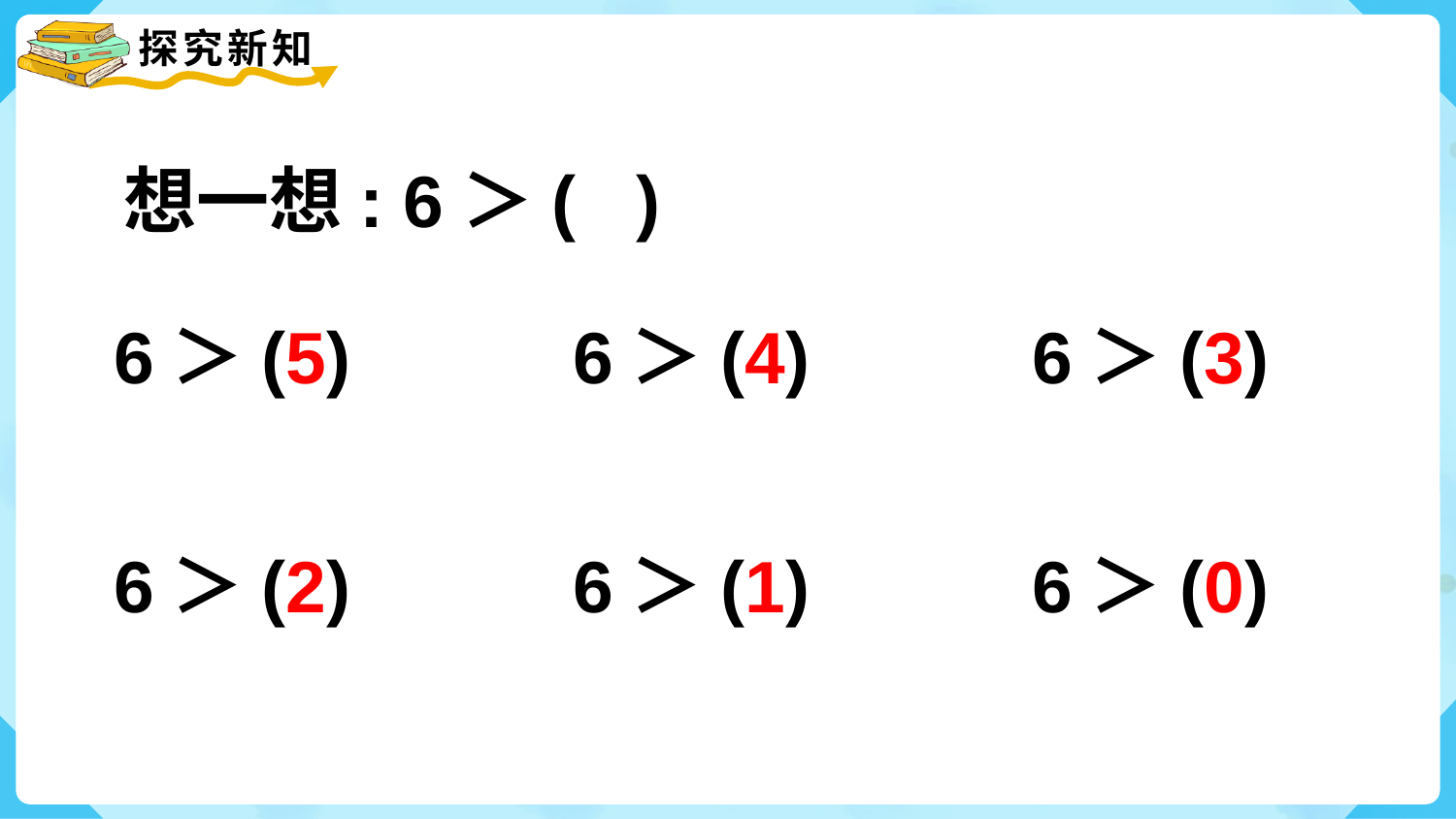

想一想: 6＞(   )
6＞(5)
6＞(4)
6＞(3)
6＞(2)
6＞(1)
6＞(0)